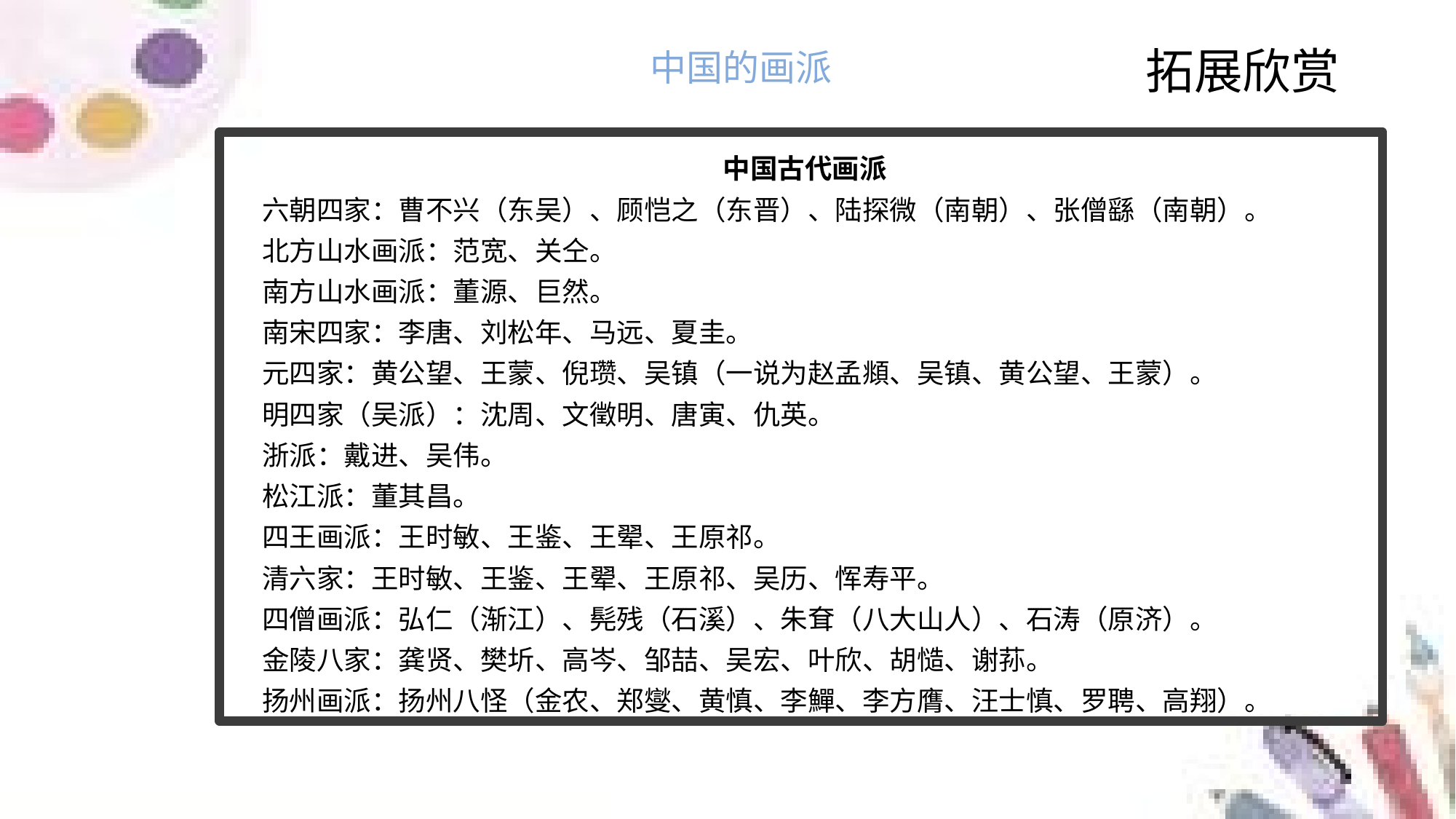

拓展欣赏

中国的画派

中国古代画派
六朝四家：曹不兴（东吴）、顾恺之（东晋）、陆探微（南朝）、张僧繇（南朝）。
北方山水画派：范宽、关仝。
南方山水画派：董源、巨然。
南宋四家：李唐、刘松年、马远、夏圭。
元四家：黄公望、王蒙、倪瓒、吴镇（一说为赵孟頫、吴镇、黄公望、王蒙）。
明四家（吴派）：沈周、文徵明、唐寅、仇英。
浙派：戴进、吴伟。
松江派：董其昌。
四王画派：王时敏、王鉴、王翚、王原祁。
清六家：王时敏、王鉴、王翚、王原祁、吴历、恽寿平。
四僧画派：弘仁（渐江）、髡残（石溪）、朱耷（八大山人）、石涛（原济）。
金陵八家：龚贤、樊圻、高岑、邹喆、吴宏、叶欣、胡慥、谢荪。
扬州画派：扬州八怪（金农、郑燮、黄慎、李鱓、李方膺、汪士慎、罗聘、高翔）。
27